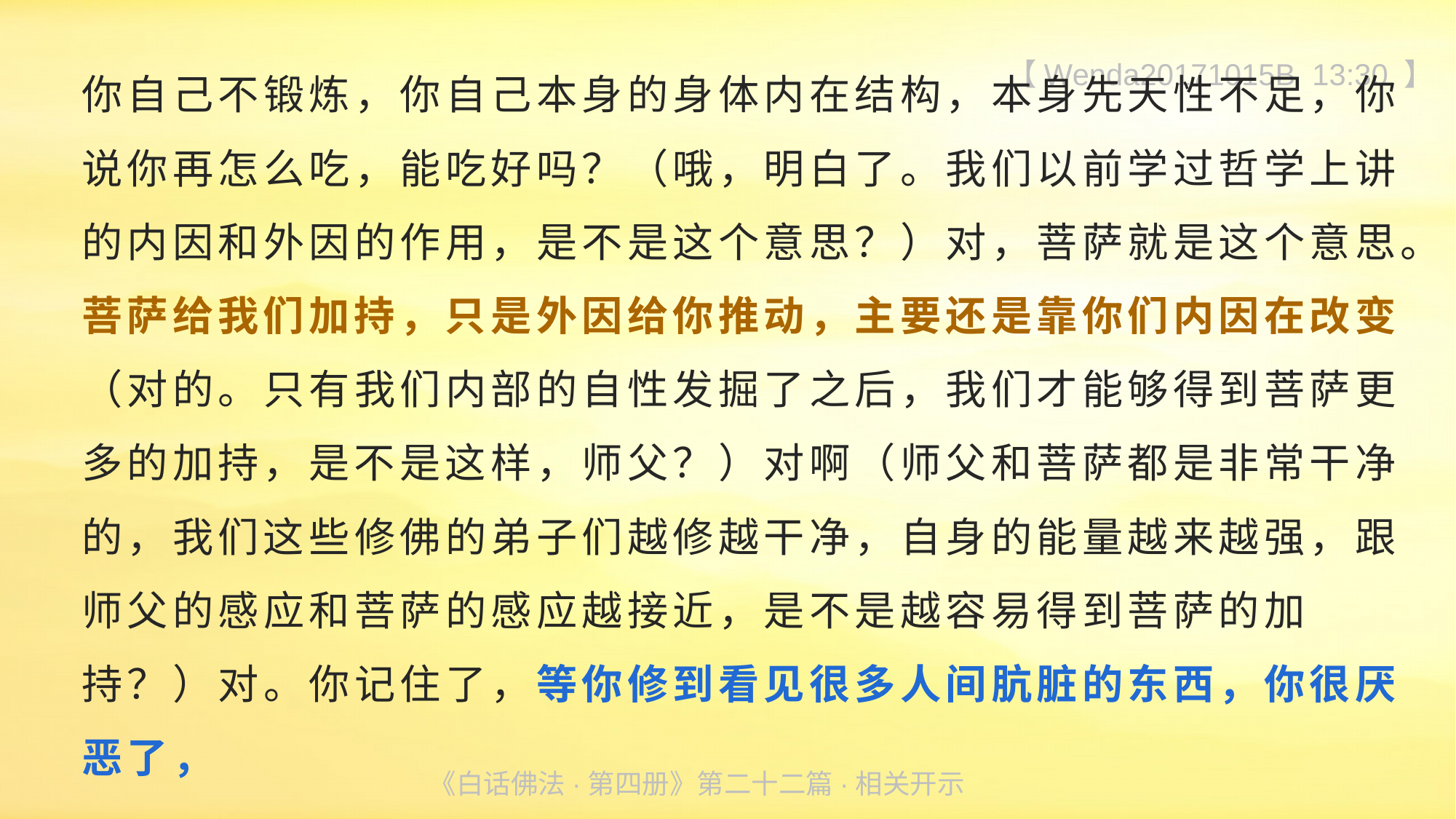

【Wenda20171015B  13:30 】
你自己不锻炼，你自己本身的身体内在结构，本身先天性不足，你说你再怎么吃，能吃好吗？（哦，明白了。我们以前学过哲学上讲的内因和外因的作用，是不是这个意思？）对，菩萨就是这个意思。菩萨给我们加持，只是外因给你推动，主要还是靠你们内因在改变（对的。只有我们内部的自性发掘了之后，我们才能够得到菩萨更多的加持，是不是这样，师父？）对啊（师父和菩萨都是非常干净的，我们这些修佛的弟子们越修越干净，自身的能量越来越强，跟师父的感应和菩萨的感应越接近，是不是越容易得到菩萨的加持？）对。你记住了，等你修到看见很多人间肮脏的东西，你很厌恶了，
《白话佛法·第四册》第二十二篇·相关开示